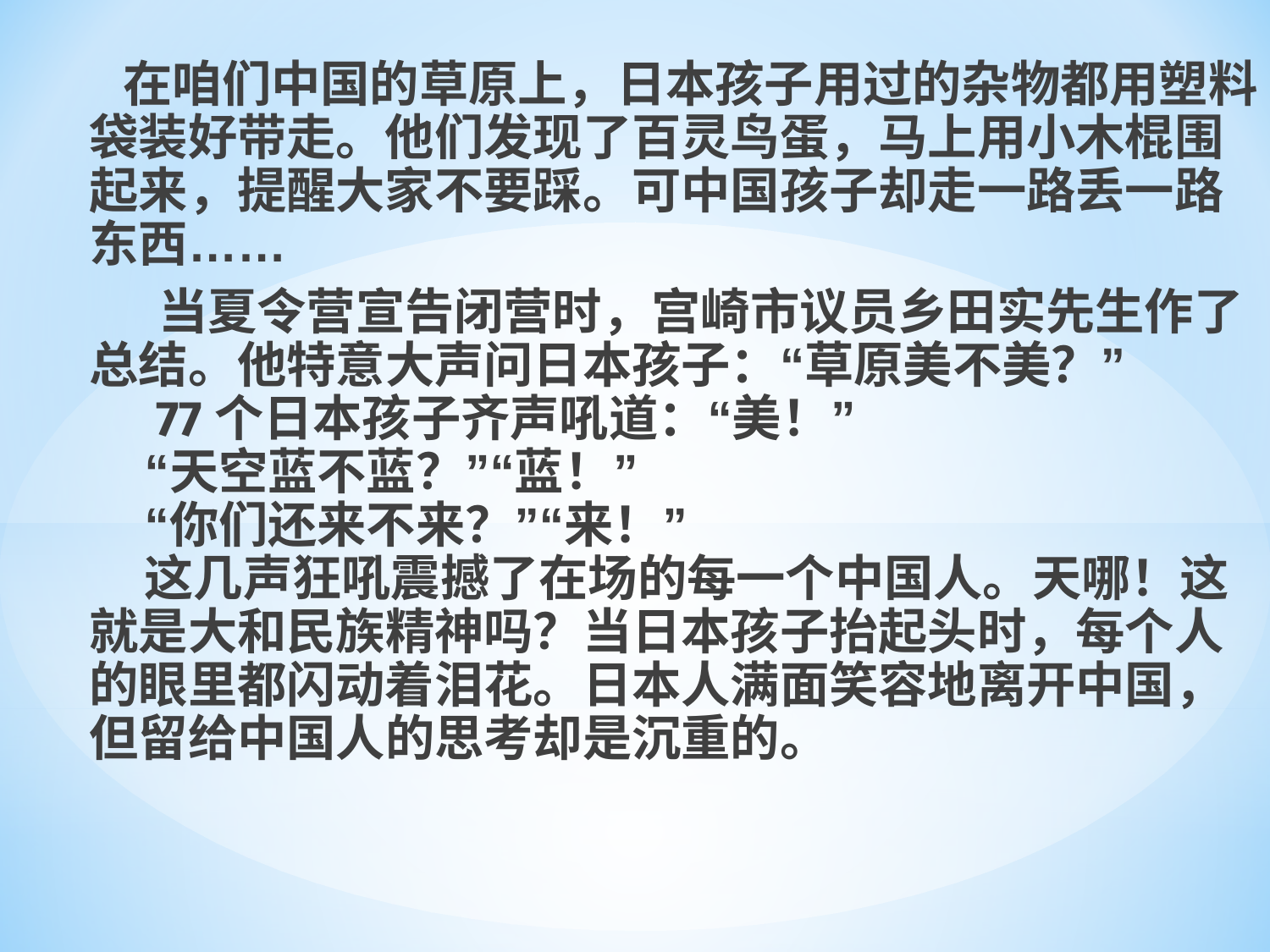

在咱们中国的草原上，日本孩子用过的杂物都用塑料袋装好带走。他们发现了百灵鸟蛋，马上用小木棍围起来，提醒大家不要踩。可中国孩子却走一路丢一路东西……
      当夏令营宣告闭营时，宫崎市议员乡田实先生作了总结。他特意大声问日本孩子：“草原美不美？”
    77个日本孩子齐声吼道：“美！”　
    “天空蓝不蓝？”“蓝！”　
    “你们还来不来？”“来！”　
    这几声狂吼震撼了在场的每一个中国人。天哪！这就是大和民族精神吗？当日本孩子抬起头时，每个人的眼里都闪动着泪花。日本人满面笑容地离开中国，但留给中国人的思考却是沉重的。